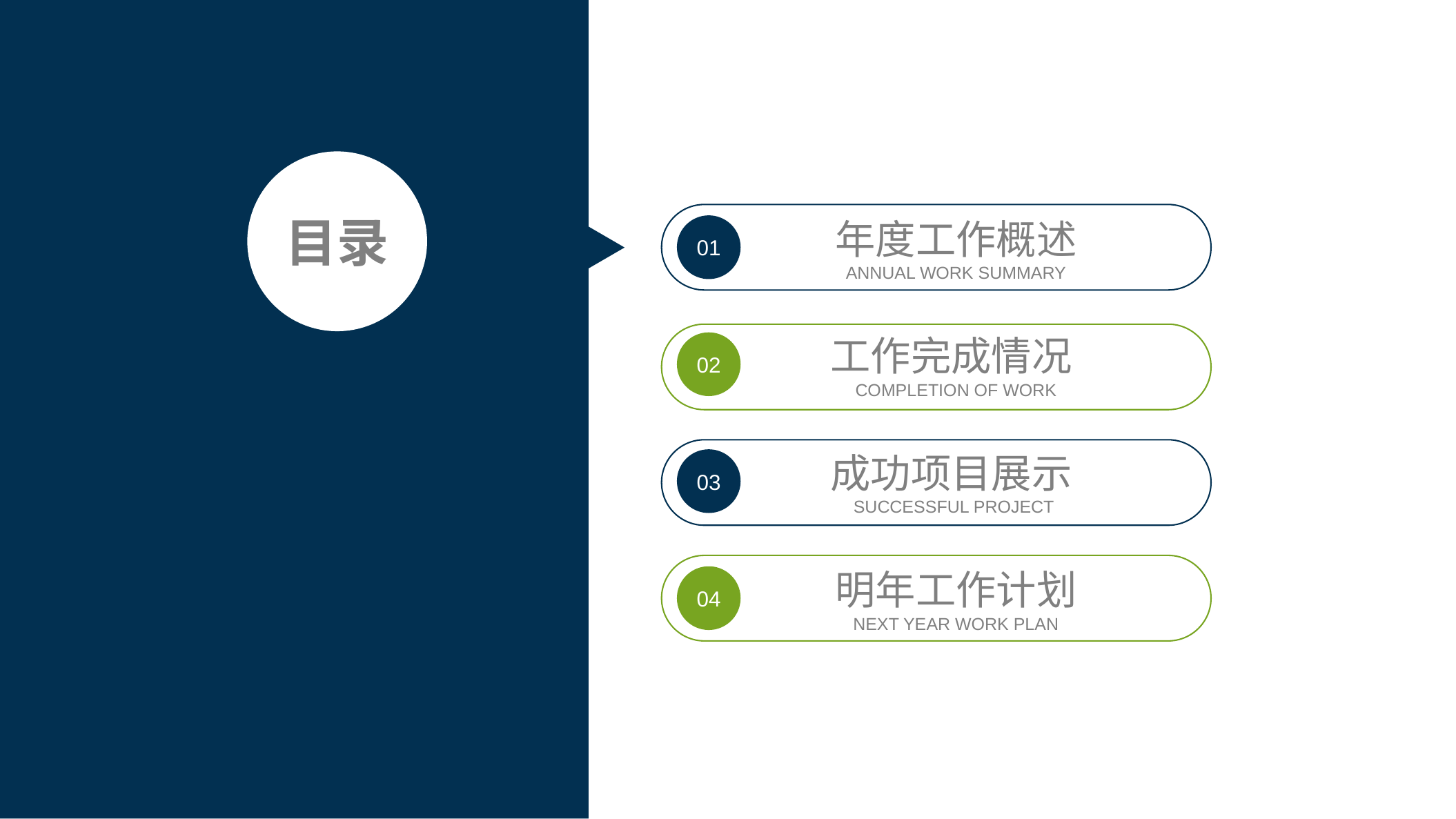

目录

年度工作概述
ANNUAL WORK SUMMARY
01

工作完成情况COMPLETION OF WORK
02

成功项目展示SUCCESSFUL PROJECT
03

明年工作计划
NEXT YEAR WORK PLAN
04